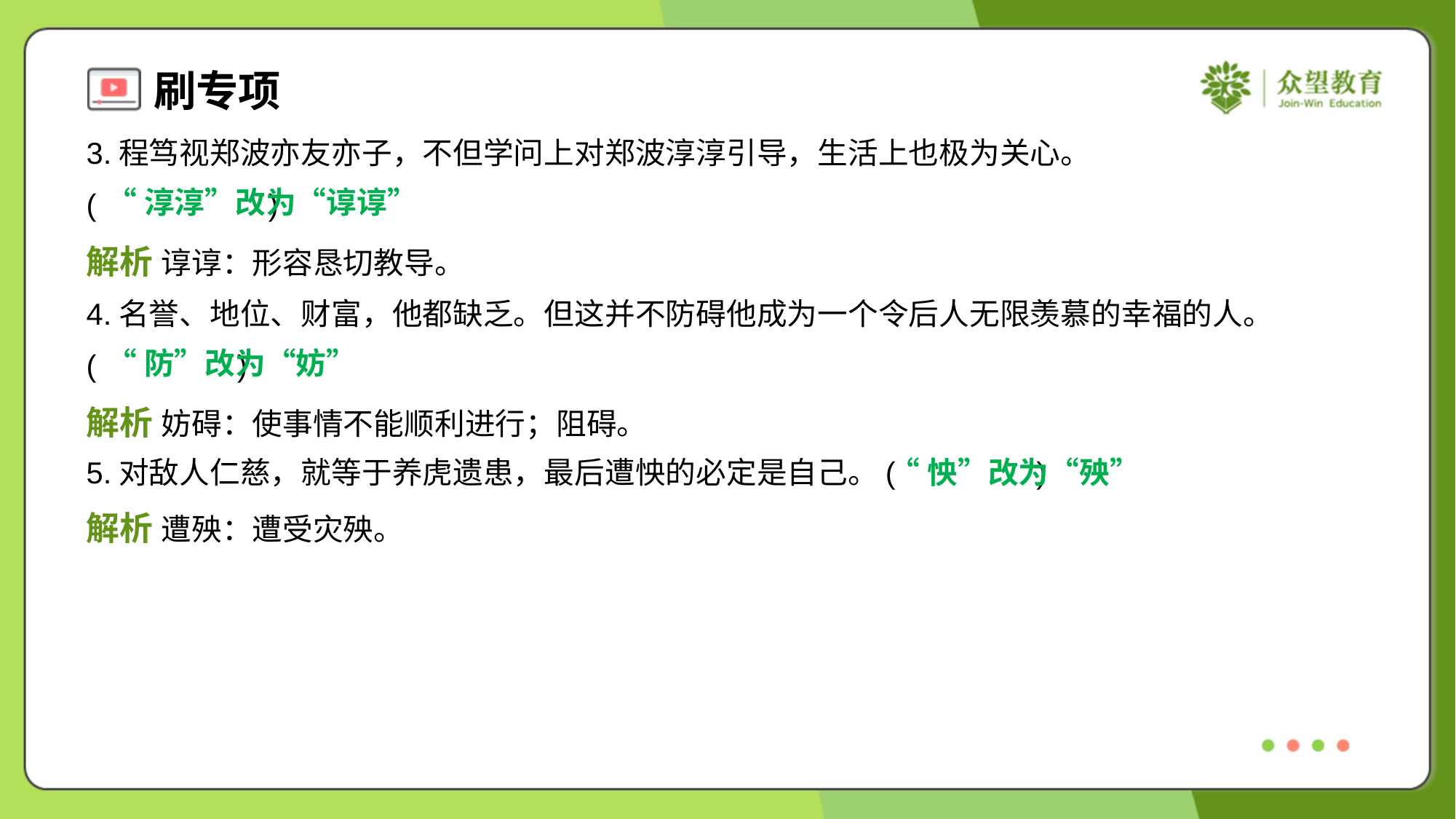

3.程笃视郑波亦友亦子，不但学问上对郑波淳淳引导，生活上也极为关心。
(                      )
“淳淳”改为“谆谆”
解析 谆谆：形容恳切教导。
4.名誉、地位、财富，他都缺乏。但这并不防碍他成为一个令后人无限羡慕的幸福的人。
(                  )
“防”改为“妨”
解析 妨碍：使事情不能顺利进行；阻碍。
5.对敌人仁慈，就等于养虎遗患，最后遭怏的必定是自己。(                  )
“怏”改为“殃”
解析 遭殃：遭受灾殃。